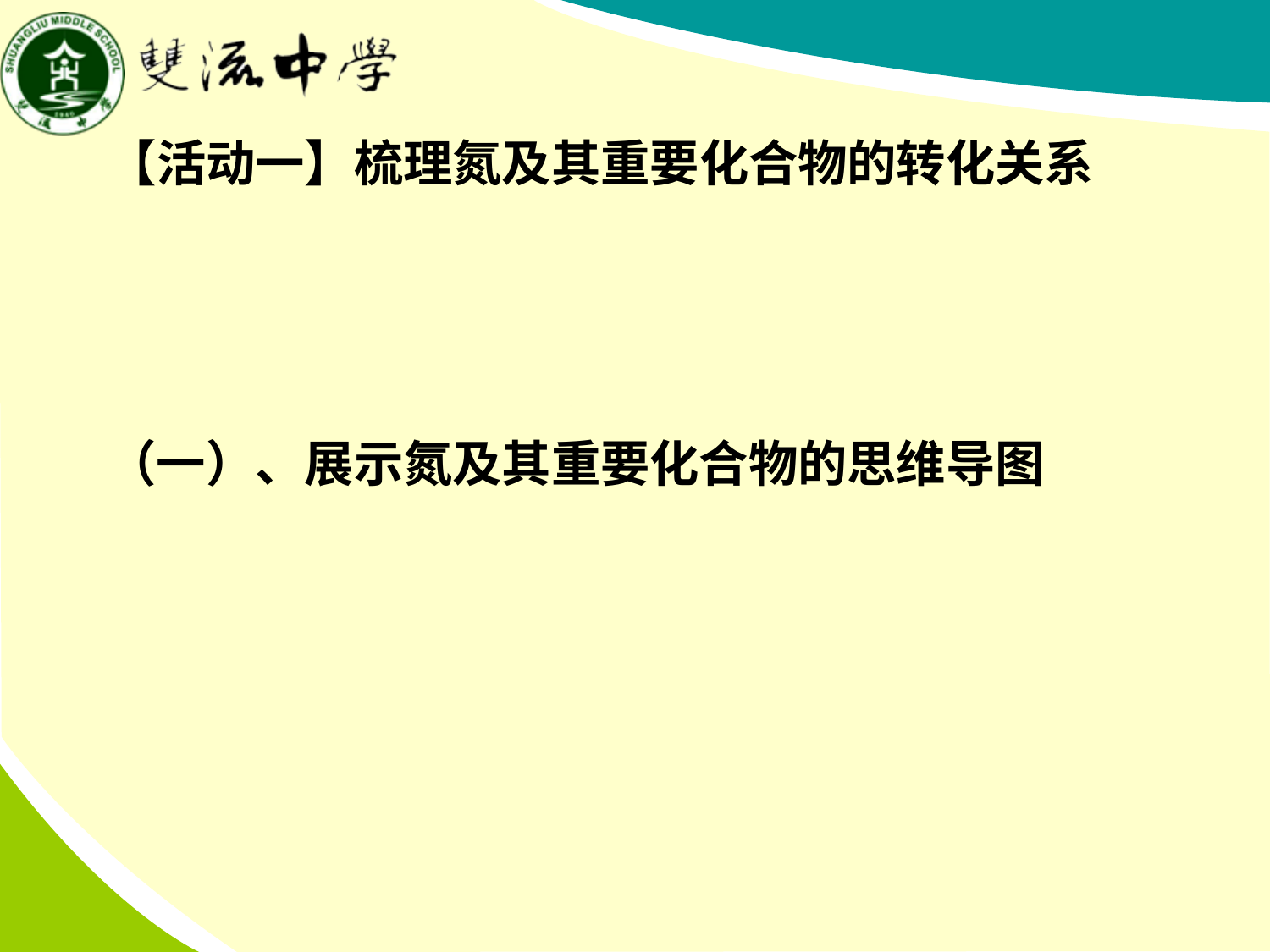

【活动一】梳理氮及其重要化合物的转化关系
（一）、展示氮及其重要化合物的思维导图